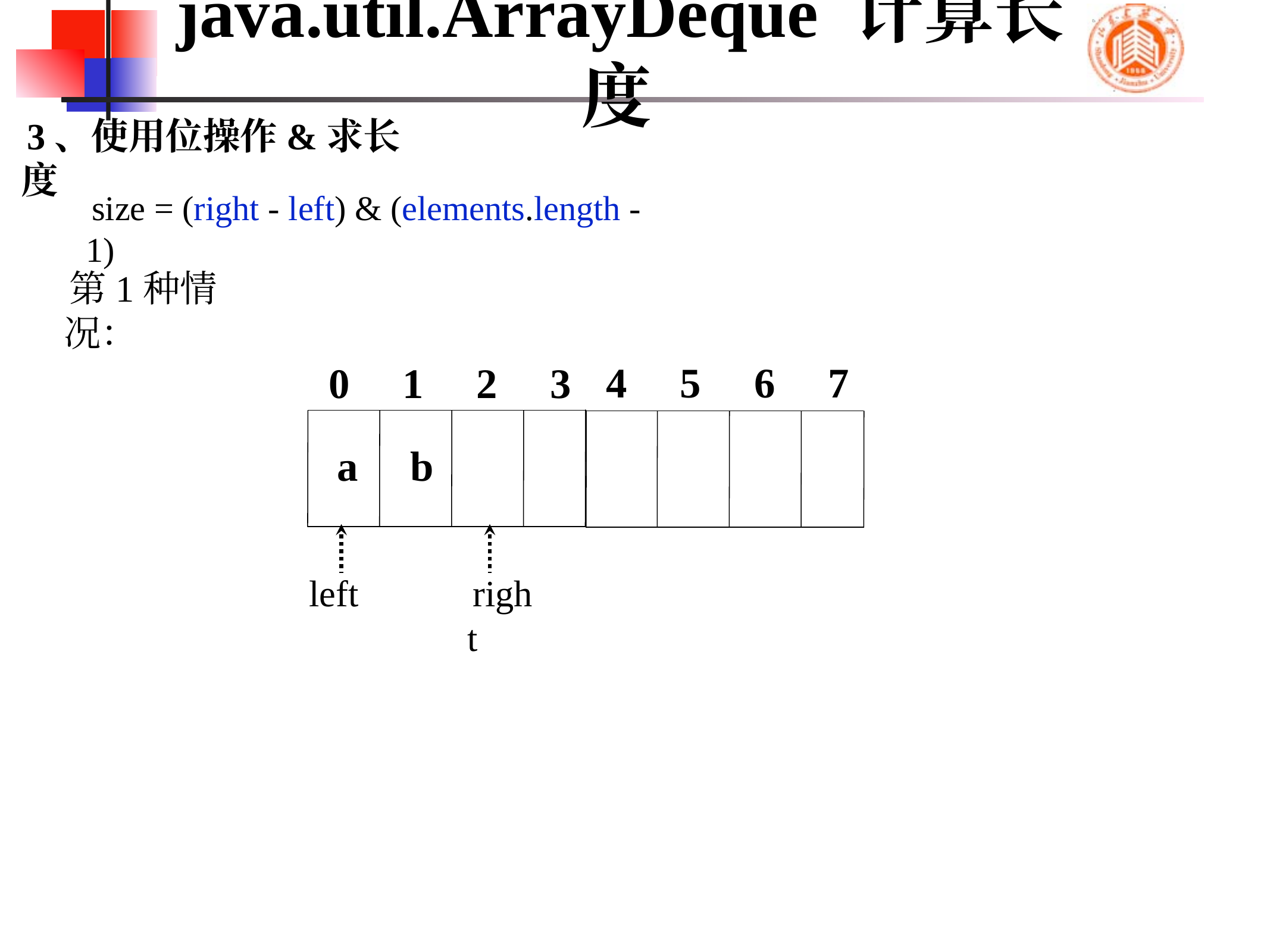

# java.util.ArrayDeque 计算长度
3、使用位操作&求长度
size = (right - left) & (elements.length - 1)
第1种情况：
 4     5     6     7
 0     1     2     3

a
b

left
right